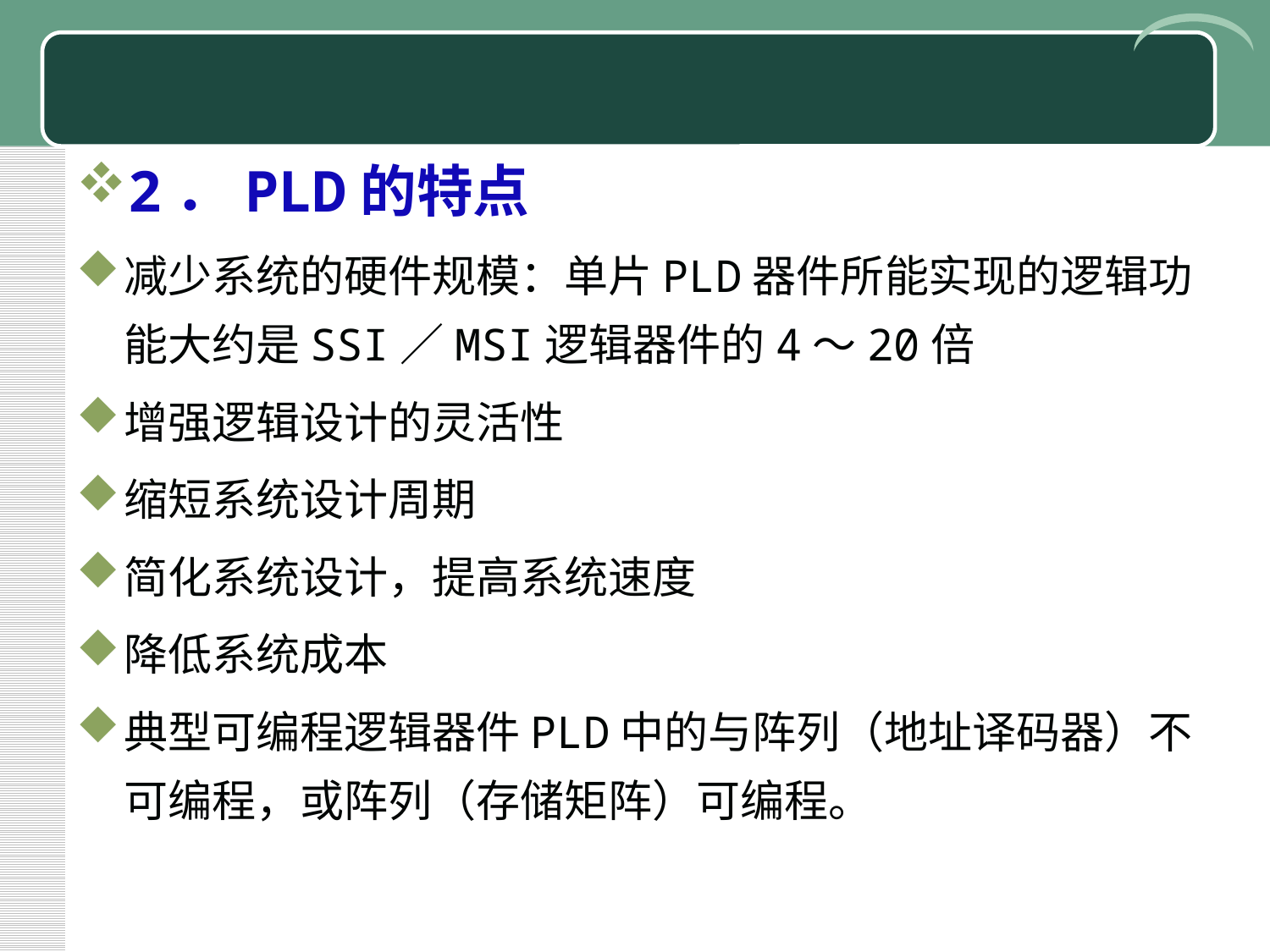

#
2．PLD的特点
减少系统的硬件规模：单片PLD器件所能实现的逻辑功能大约是SSI／MSI逻辑器件的4～20倍
增强逻辑设计的灵活性
缩短系统设计周期
简化系统设计，提高系统速度
降低系统成本
典型可编程逻辑器件PLD中的与阵列（地址译码器）不可编程，或阵列（存储矩阵）可编程。